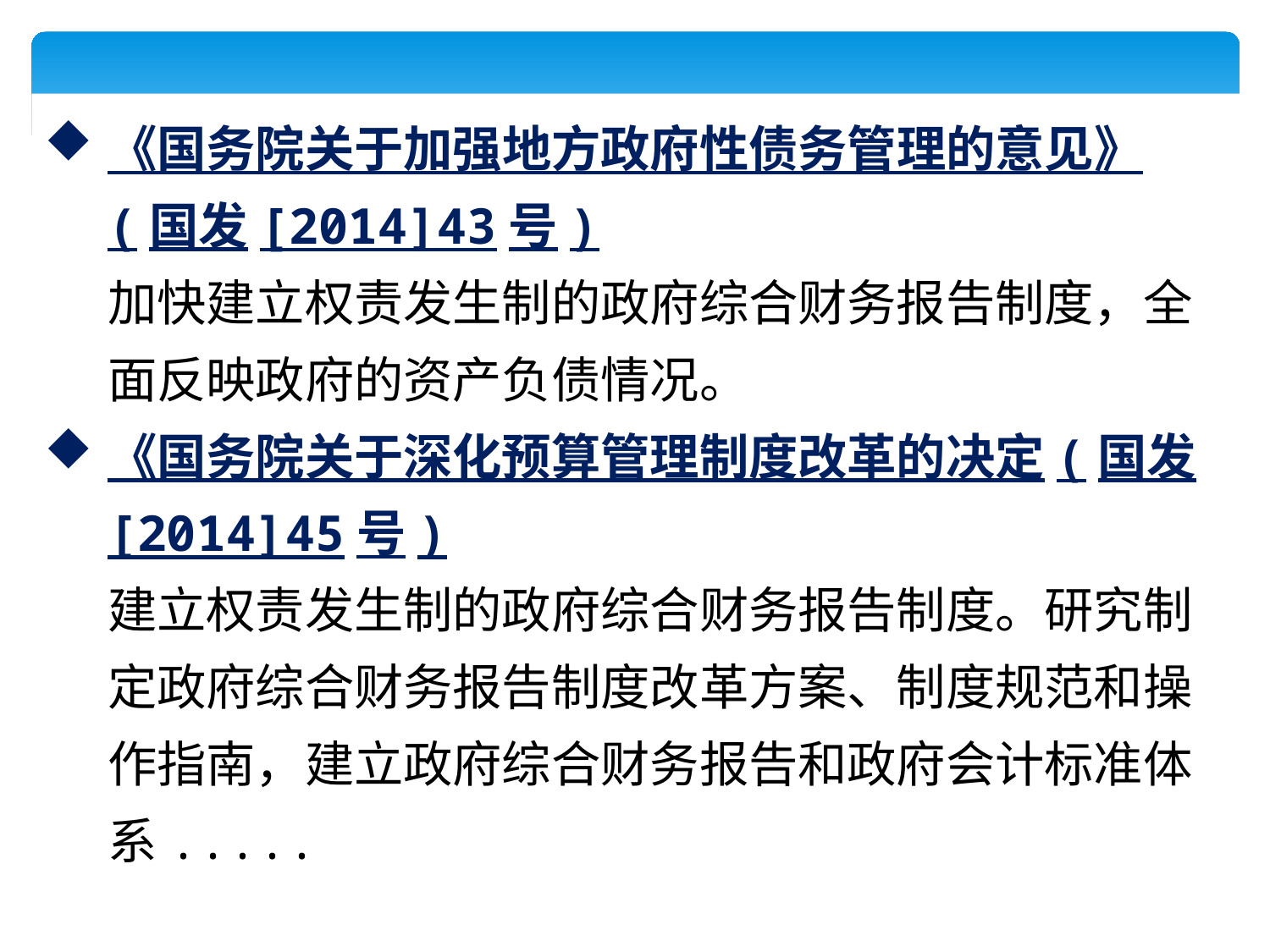

《国务院关于加强地方政府性债务管理的意见》(国发[2014]43号)
加快建立权责发生制的政府综合财务报告制度，全面反映政府的资产负债情况。
《国务院关于深化预算管理制度改革的决定(国发[2014]45号)
建立权责发生制的政府综合财务报告制度。研究制定政府综合财务报告制度改革方案、制度规范和操作指南，建立政府综合财务报告和政府会计标准体系.....